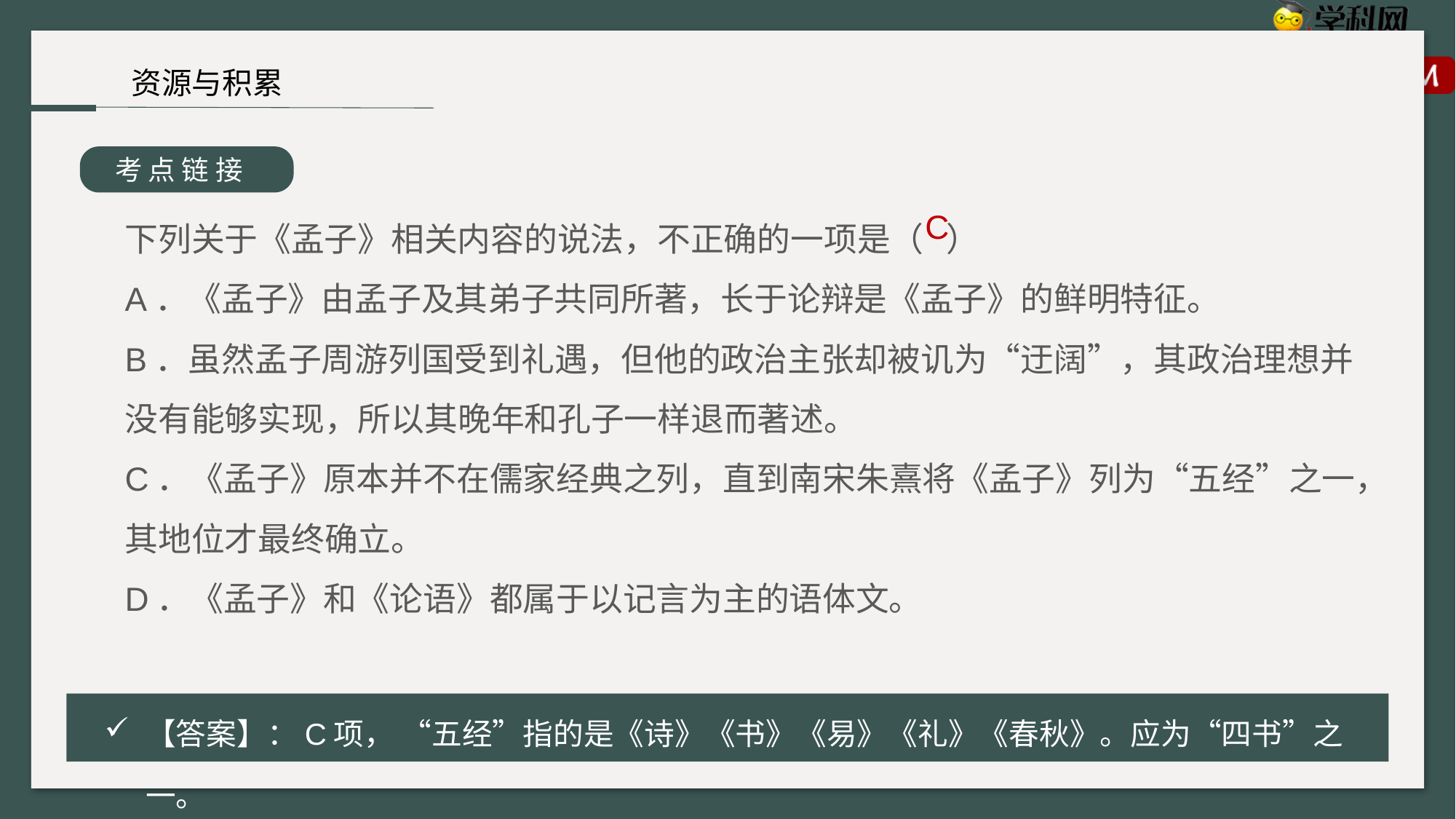

资源与积累
  考 点 链 接
下列关于《孟子》相关内容的说法，不正确的一项是（   ）
A．《孟子》由孟子及其弟子共同所著，长于论辩是《孟子》的鲜明特征。
B．虽然孟子周游列国受到礼遇，但他的政治主张却被讥为“迂阔”，其政治理想并没有能够实现，所以其晚年和孔子一样退而著述。
C．《孟子》原本并不在儒家经典之列，直到南宋朱熹将《孟子》列为“五经”之一，其地位才最终确立。
D．《孟子》和《论语》都属于以记言为主的语体文。
C
【答案】：C项， “五经”指的是《诗》《书》《易》《礼》《春秋》。应为“四书”之一。